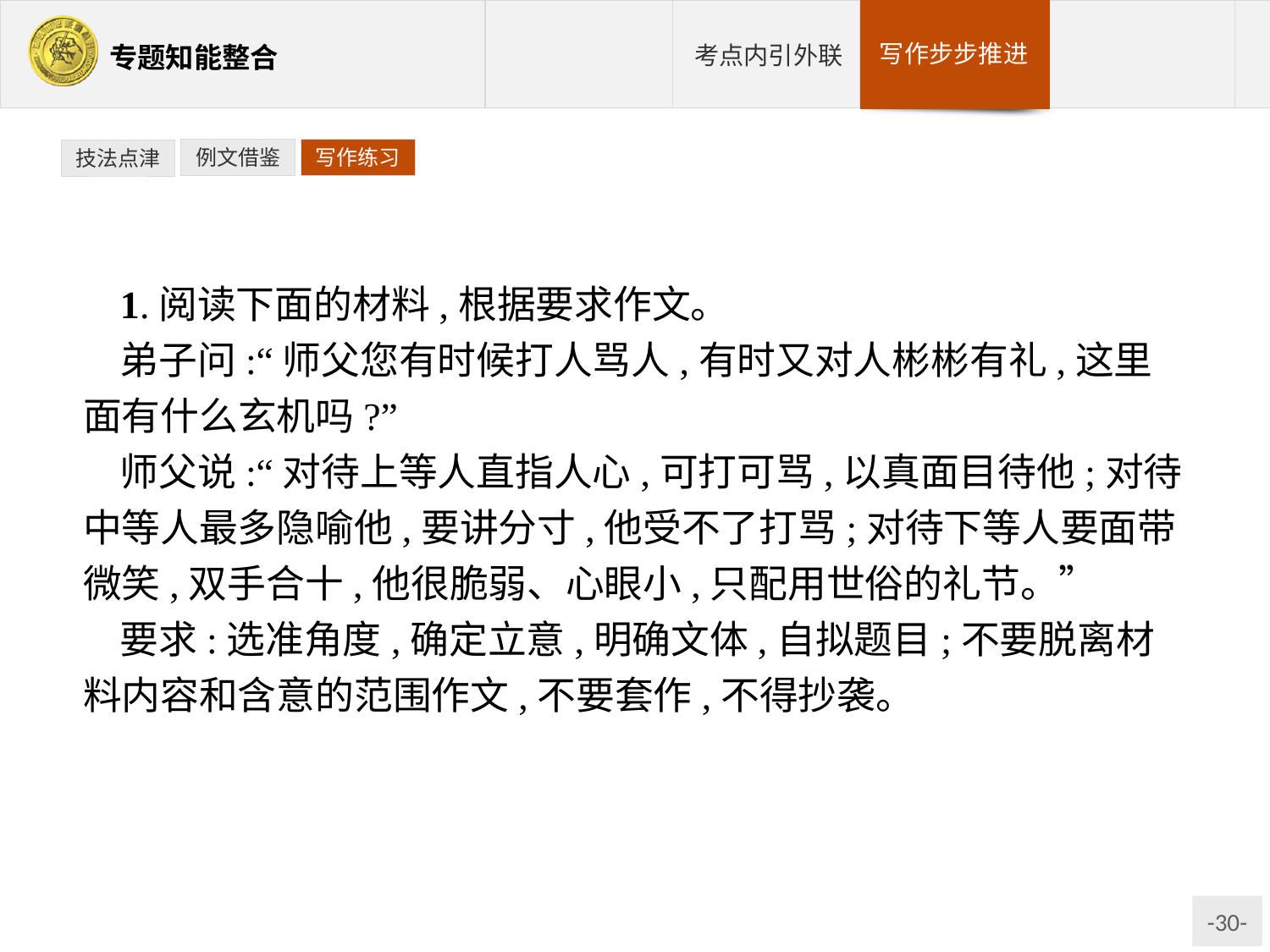

例文借鉴
写作练习
技法点津
1.阅读下面的材料,根据要求作文。
弟子问:“师父您有时候打人骂人,有时又对人彬彬有礼,这里面有什么玄机吗?”
师父说:“对待上等人直指人心,可打可骂,以真面目待他;对待中等人最多隐喻他,要讲分寸,他受不了打骂;对待下等人要面带微笑,双手合十,他很脆弱、心眼小,只配用世俗的礼节。”
要求:选准角度,确定立意,明确文体,自拟题目;不要脱离材料内容和含意的范围作文,不要套作,不得抄袭。